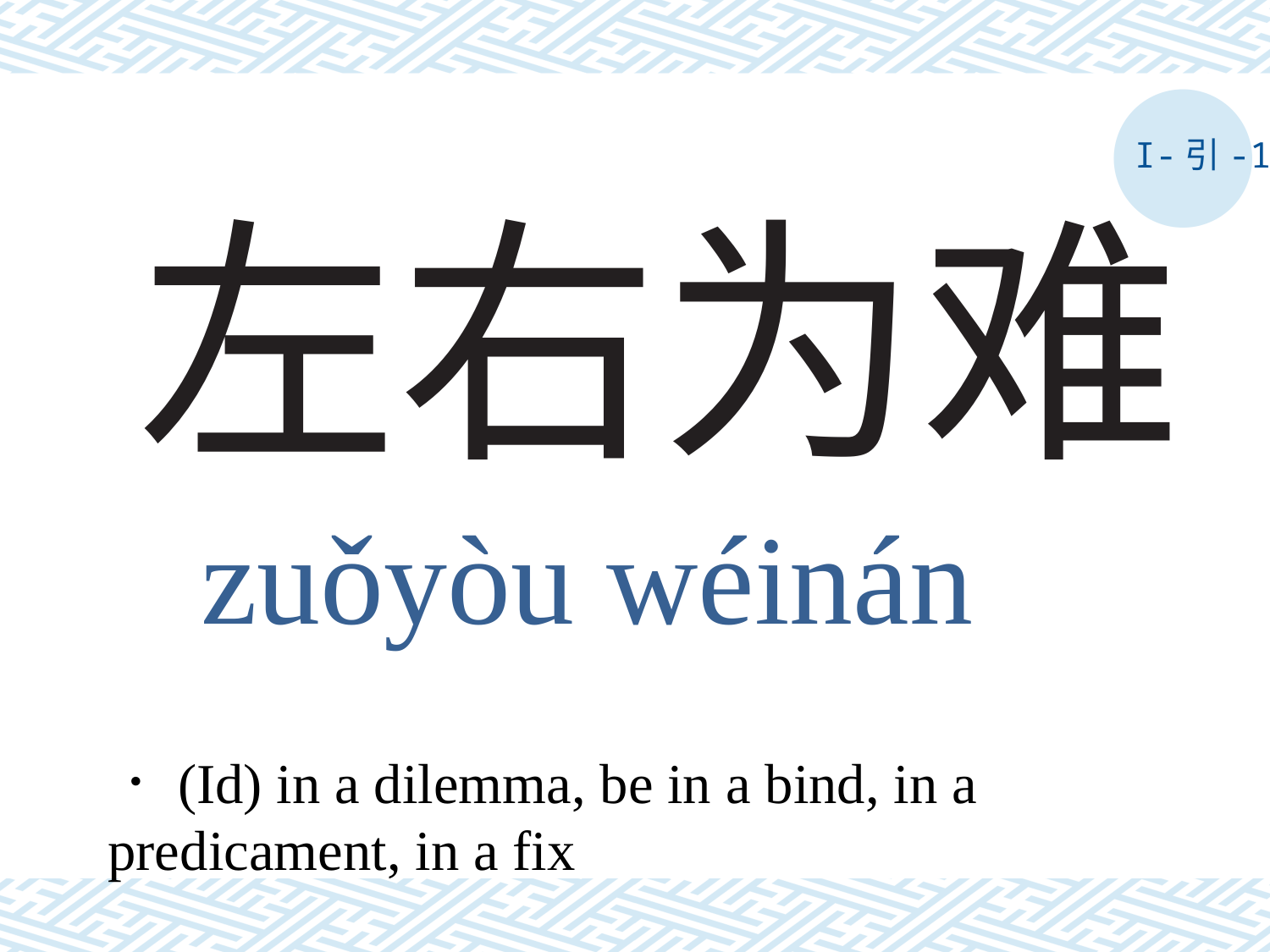

I-引-1

# 左右为难
zuǒyòu wéinán
．(Id) in a dilemma, be in a bind, in a predicament, in a fix